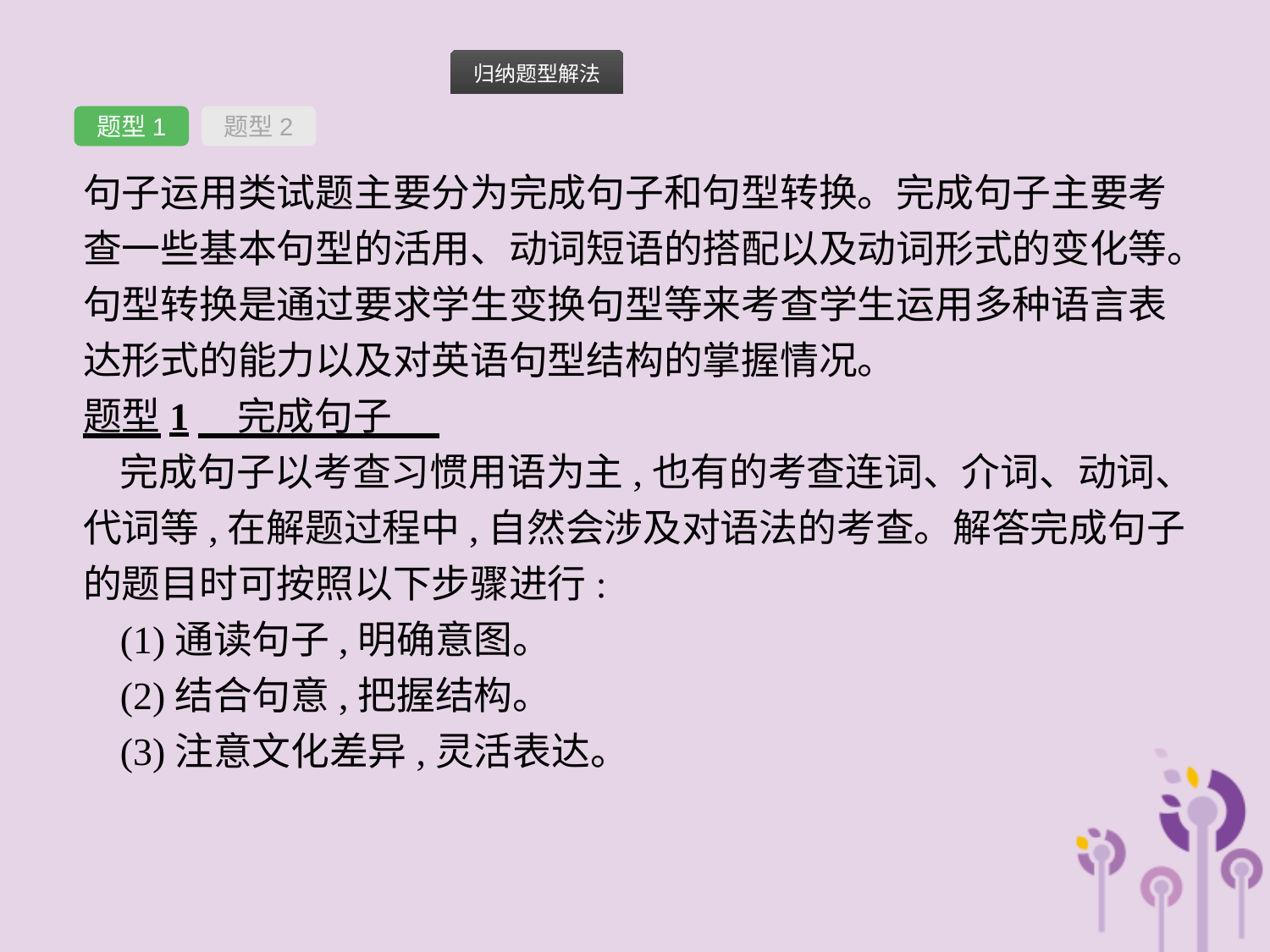

题型1
题型2
句子运用类试题主要分为完成句子和句型转换。完成句子主要考查一些基本句型的活用、动词短语的搭配以及动词形式的变化等。句型转换是通过要求学生变换句型等来考查学生运用多种语言表达形式的能力以及对英语句型结构的掌握情况。
题型1　完成句子
完成句子以考查习惯用语为主,也有的考查连词、介词、动词、代词等,在解题过程中,自然会涉及对语法的考查。解答完成句子的题目时可按照以下步骤进行:
(1)通读句子,明确意图。
(2)结合句意,把握结构。
(3)注意文化差异,灵活表达。